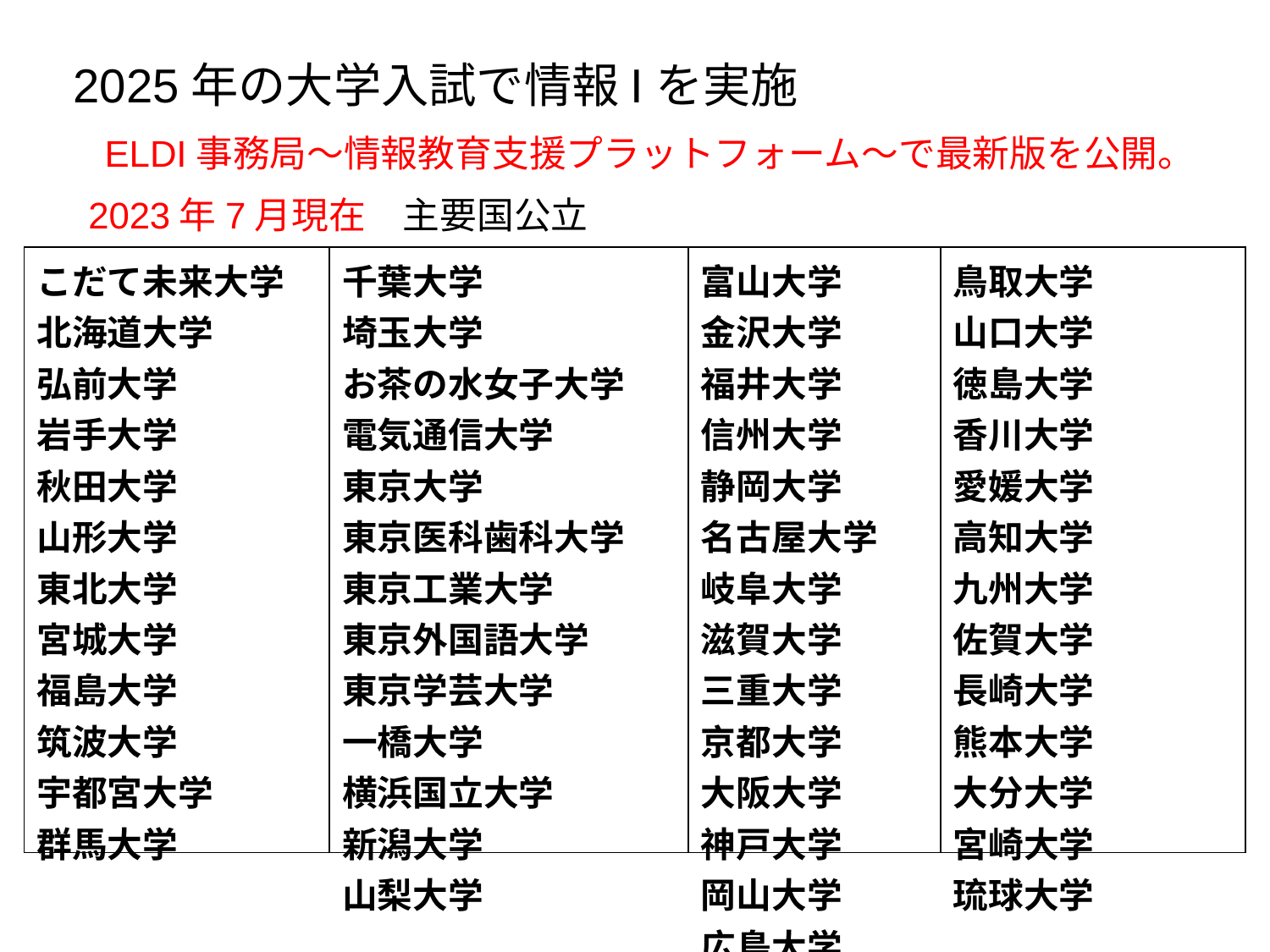

2025年の大学入試で情報Iを実施
ELDI事務局〜情報教育支援プラットフォーム〜で最新版を公開。
2023年7月現在　主要国公立
| こだて未来大学 北海道大学 弘前大学 岩手大学 秋田大学 山形大学 東北大学 宮城大学 福島大学 筑波大学 宇都宮大学 群馬大学 | 千葉大学 埼玉大学 お茶の水女子大学 電気通信大学 東京大学 東京医科歯科大学 東京工業大学 東京外国語大学 東京学芸大学 一橋大学 横浜国立大学 新潟大学 山梨大学 | 富山大学 金沢大学 福井大学 信州大学 静岡大学 名古屋大学 岐阜大学 滋賀大学 三重大学 京都大学 大阪大学 神戸大学 岡山大学 広島大学 | 鳥取大学 山口大学 徳島大学 香川大学 愛媛大学 高知大学 九州大学 佐賀大学 長崎大学 熊本大学 大分大学 宮崎大学 琉球大学 |
| --- | --- | --- | --- |